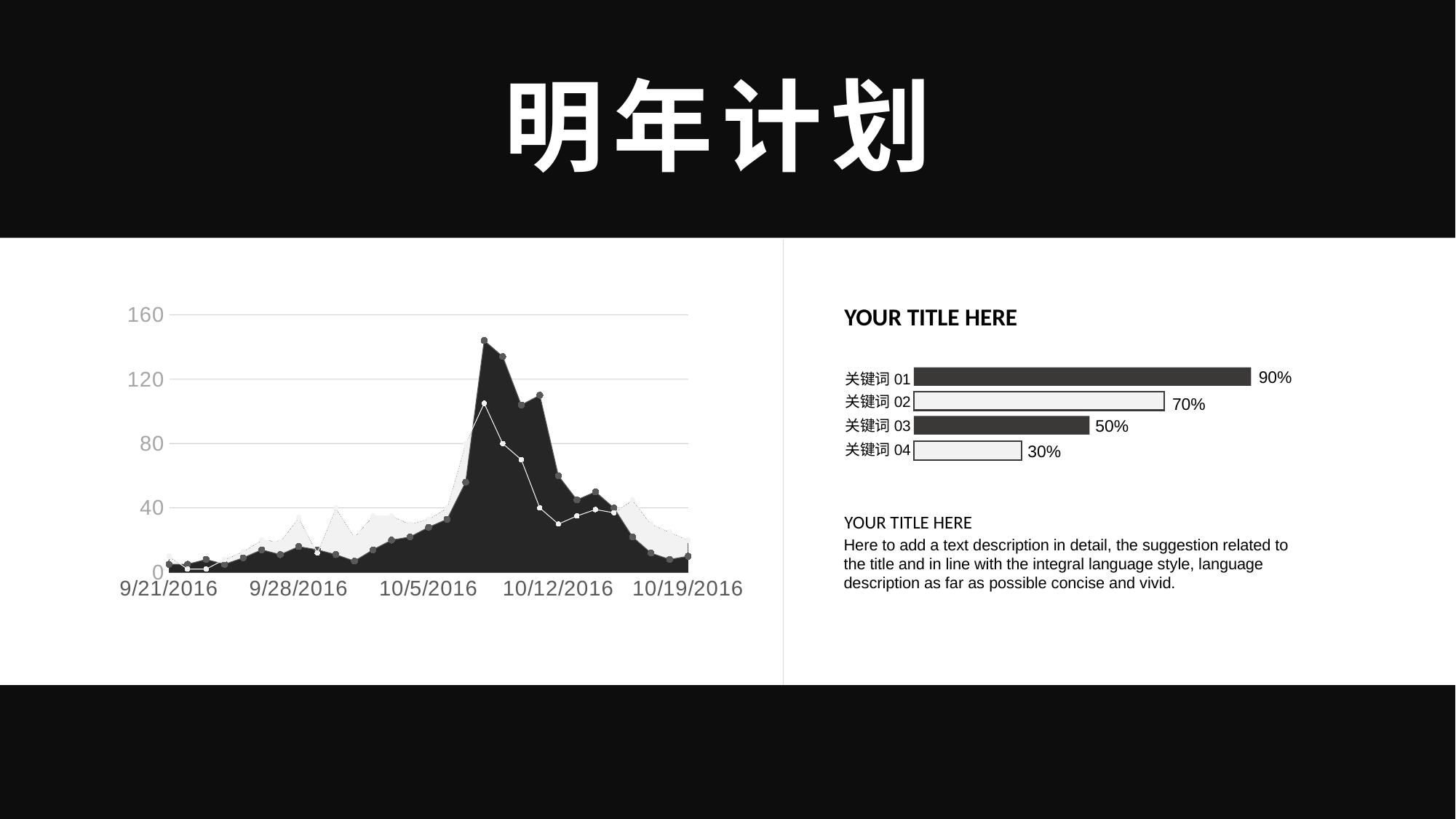

明年计划
YOUR TITLE HERE

### Chart

| Category | Category A | Category B Fill | Category A Fill | Category B |
|---|---|---|---|---|
| 42634 | 5.0 | 10.0 | 5.0 | 10.0 |
| 42635 | 5.0 | 2.0 | 5.0 | 2.0 |
| 42636 | 8.0 | 2.0 | 8.0 | 2.0 |
| 42637 | 5.0 | 8.0 | 5.0 | 8.0 |
| 42638 | 9.0 | 13.0 | 9.0 | 13.0 |
| 42639 | 14.0 | 20.0 | 14.0 | 20.0 |
| 42640 | 11.0 | 19.0 | 11.0 | 19.0 |
| 42641 | 16.0 | 34.0 | 16.0 | 34.0 |
| 42642 | 14.0 | 12.0 | 14.0 | 12.0 |
| 42643 | 11.0 | 40.0 | 11.0 | 40.0 |
| 42644 | 7.0 | 22.0 | 7.0 | 22.0 |
| 42645 | 14.0 | 35.0 | 14.0 | 35.0 |
| 42646 | 20.0 | 35.0 | 20.0 | 35.0 |
| 42647 | 22.0 | 30.0 | 22.0 | 30.0 |
| 42648 | 28.0 | 33.0 | 28.0 | 33.0 |
| 42649 | 33.0 | 40.0 | 33.0 | 40.0 |
| 42650 | 56.0 | 80.0 | 56.0 | 80.0 |
| 42651 | 144.0 | 105.0 | 144.0 | 105.0 |
| 42652 | 134.0 | 80.0 | 134.0 | 80.0 |
| 42653 | 104.0 | 70.0 | 104.0 | 70.0 |
| 42654 | 110.0 | 40.0 | 110.0 | 40.0 |
| 42655 | 60.0 | 30.0 | 60.0 | 30.0 |
| 42656 | 45.0 | 35.0 | 45.0 | 35.0 |
| 42657 | 50.0 | 39.0 | 50.0 | 39.0 |
| 42658 | 40.0 | 37.0 | 40.0 | 37.0 |
| 42659 | 22.0 | 45.0 | 22.0 | 45.0 |
| 42660 | 12.0 | 30.0 | 12.0 | 30.0 |
| 42661 | 8.0 | 25.0 | 8.0 | 25.0 |
| 42662 | 10.0 | 20.0 | 10.0 | 20.0 |
90%

关键词01

关键词02
70%
50%

关键词03
关键词04
30%

YOUR TITLE HERE
Here to add a text description in detail, the suggestion related to the title and in line with the integral language style, language description as far as possible concise and vivid.